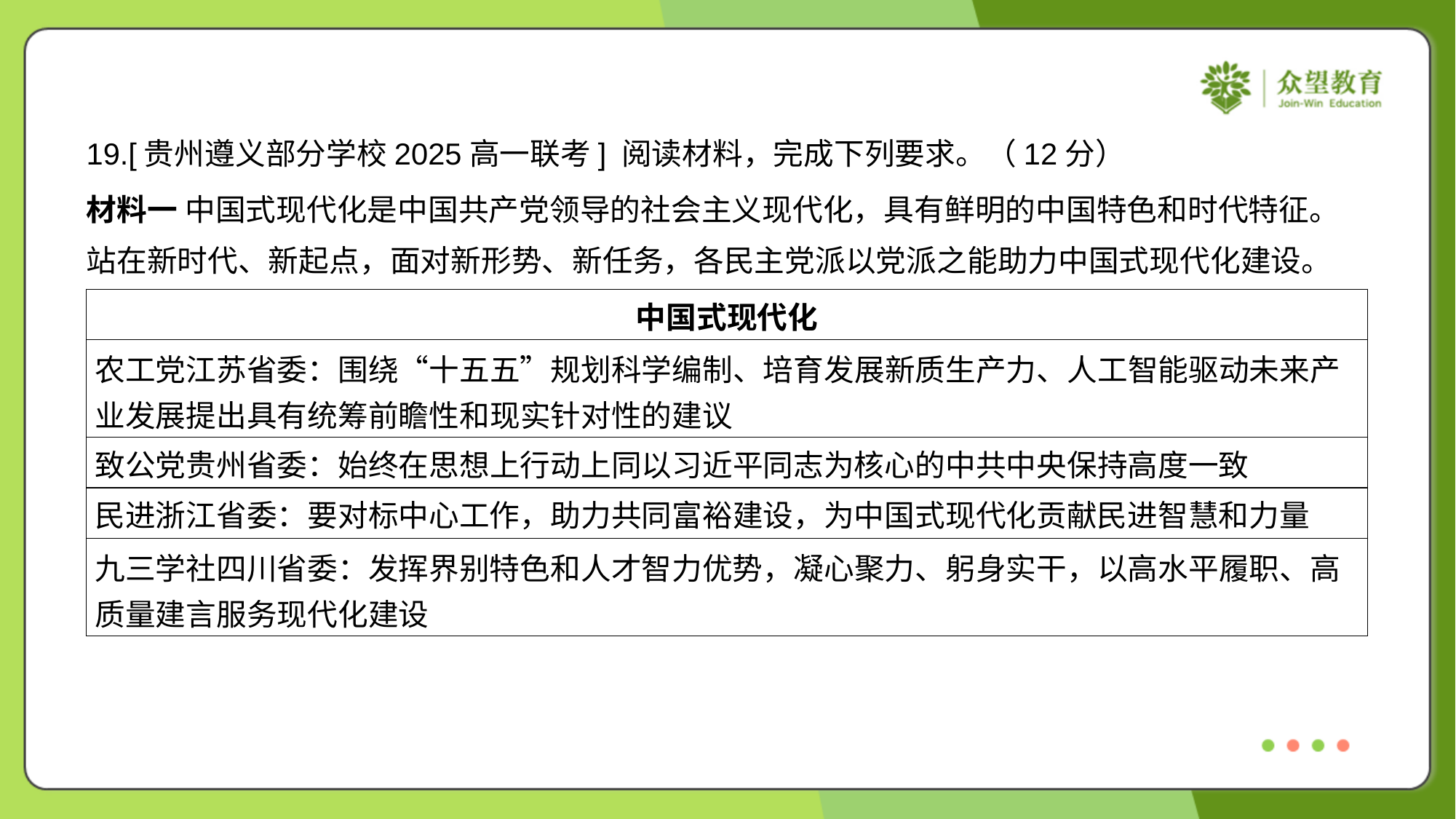

19.[贵州遵义部分学校2025高一联考] 阅读材料，完成下列要求。（12分）
材料一 中国式现代化是中国共产党领导的社会主义现代化，具有鲜明的中国特色和时代特征。
站在新时代、新起点，面对新形势、新任务，各民主党派以党派之能助力中国式现代化建设。
| 中国式现代化 |
| --- |
| 农工党江苏省委：围绕“十五五”规划科学编制、培育发展新质生产力、人工智能驱动未来产 业发展提出具有统筹前瞻性和现实针对性的建议 |
| 致公党贵州省委：始终在思想上行动上同以习近平同志为核心的中共中央保持高度一致 |
| 民进浙江省委：要对标中心工作，助力共同富裕建设，为中国式现代化贡献民进智慧和力量 |
| 九三学社四川省委：发挥界别特色和人才智力优势，凝心聚力、躬身实干，以高水平履职、高 质量建言服务现代化建设 |